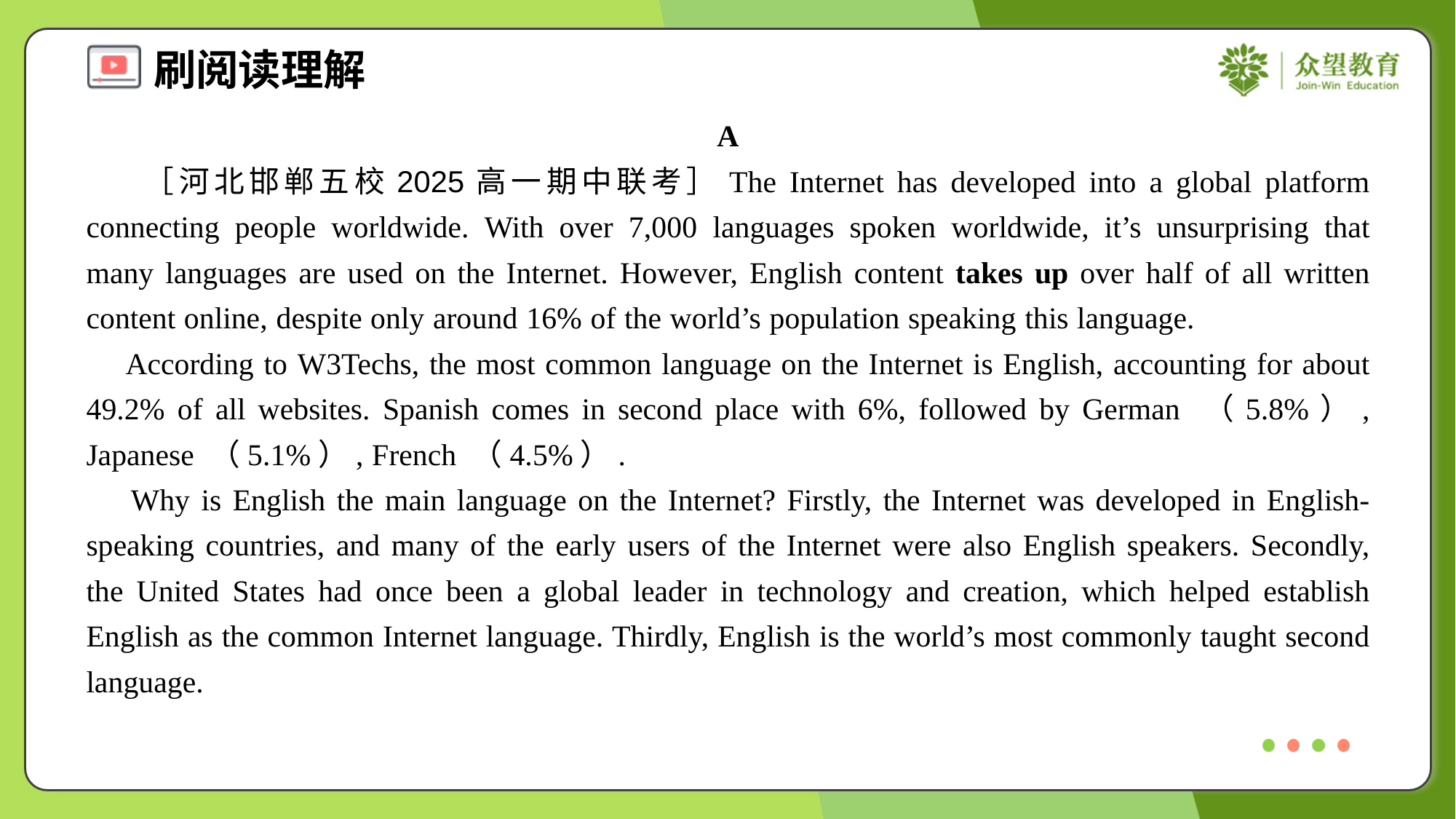

A
    ［河北邯郸五校2025高一期中联考］The Internet has developed into a global platform connecting people worldwide. With over 7,000 languages spoken worldwide, it’s unsurprising that many languages are used on the Internet. However, English content takes up over half of all written content online, despite only around 16% of the world’s population speaking this language.
    According to W3Techs, the most common language on the Internet is English, accounting for about 49.2% of all websites. Spanish comes in second place with 6%, followed by German （5.8%）, Japanese （5.1%）, French （4.5%）.
    Why is English the main language on the Internet? Firstly, the Internet was developed in English-speaking countries, and many of the early users of the Internet were also English speakers. Secondly, the United States had once been a global leader in technology and creation, which helped establish English as the common Internet language. Thirdly, English is the world’s most commonly taught second language.